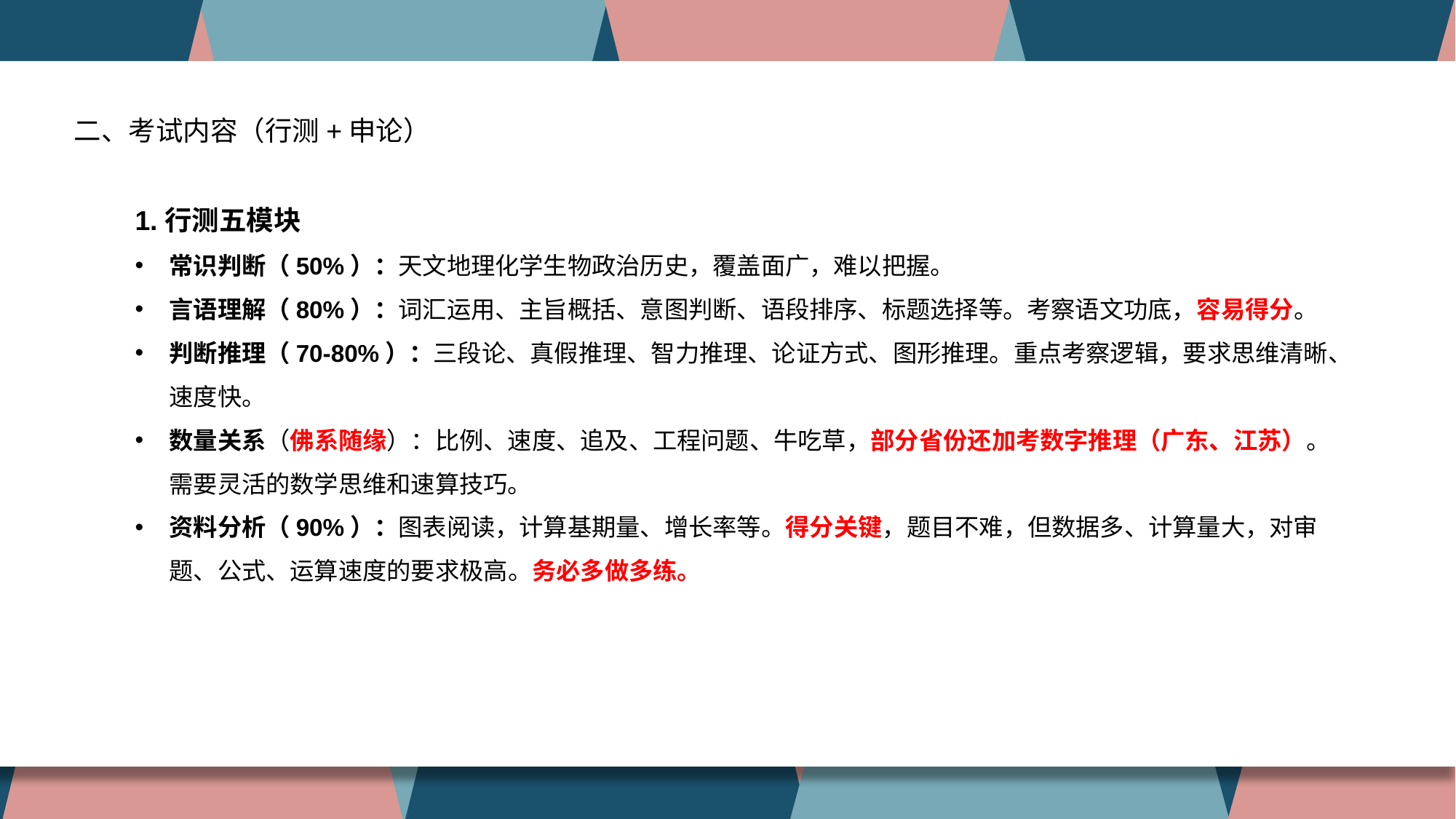

公务员考试：省考、国考，符合岗位所设的专业、学历等条件即可报考，面向人员范围广，社会性强
选调生考试：各省份自行面向特定高校选拔，门槛高，竞争小
二、考试内容（行测+申论）

1.行测五模块
常识判断（50%）：天文地理化学生物政治历史，覆盖面广，难以把握。
言语理解（80%）：词汇运用、主旨概括、意图判断、语段排序、标题选择等。考察语文功底，容易得分。
判断推理（70-80%）：三段论、真假推理、智力推理、论证方式、图形推理。重点考察逻辑，要求思维清晰、速度快。
数量关系（佛系随缘）：比例、速度、追及、工程问题、牛吃草，部分省份还加考数字推理（广东、江苏）。需要灵活的数学思维和速算技巧。
资料分析（90%）：图表阅读，计算基期量、增长率等。得分关键，题目不难，但数据多、计算量大，对审题、公式、运算速度的要求极高。务必多做多练。